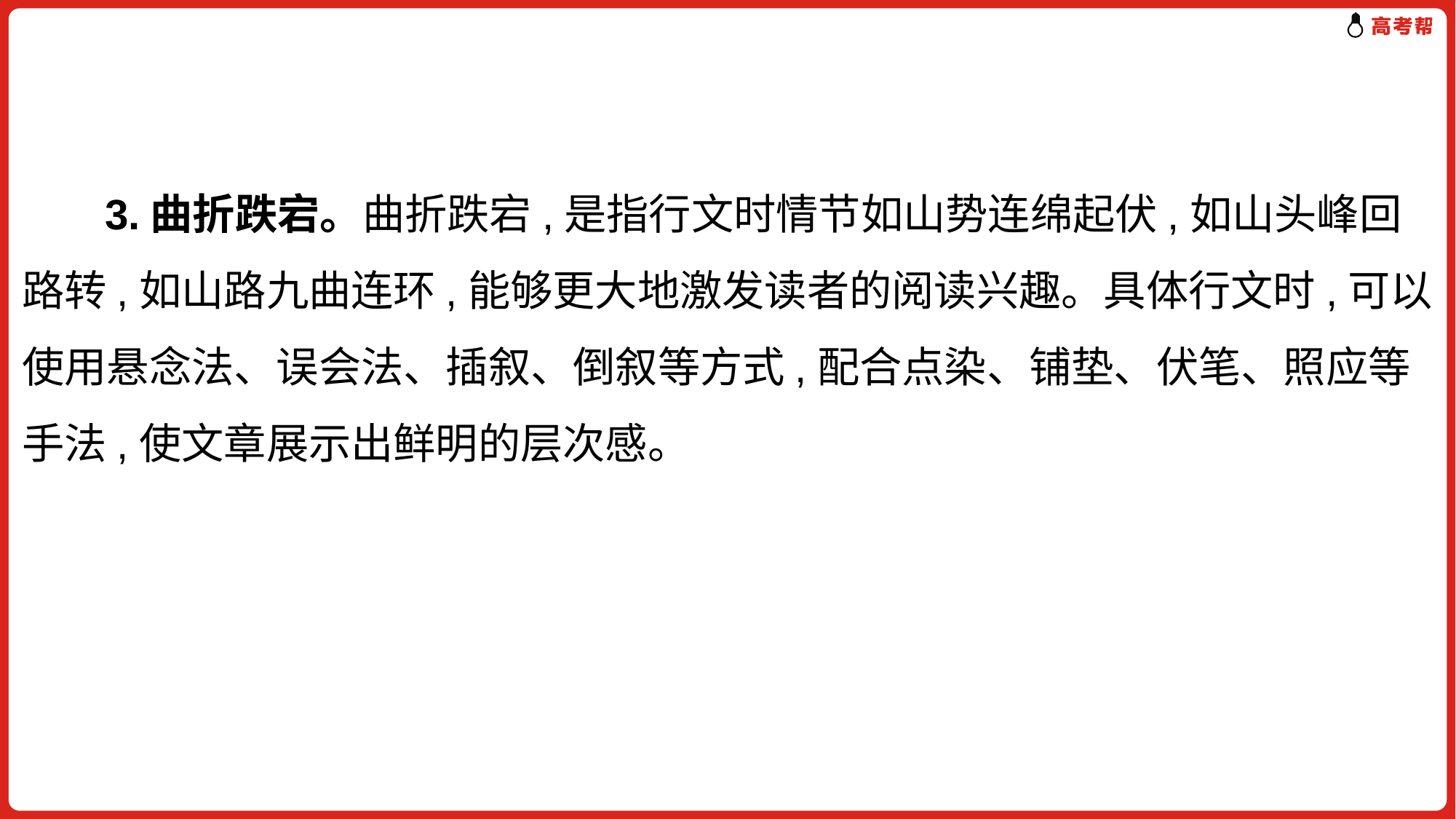

3.曲折跌宕。曲折跌宕,是指行文时情节如山势连绵起伏,如山头峰回路转,如山路九曲连环,能够更大地激发读者的阅读兴趣。具体行文时,可以使用悬念法、误会法、插叙、倒叙等方式,配合点染、铺垫、伏笔、照应等手法,使文章展示出鲜明的层次感。